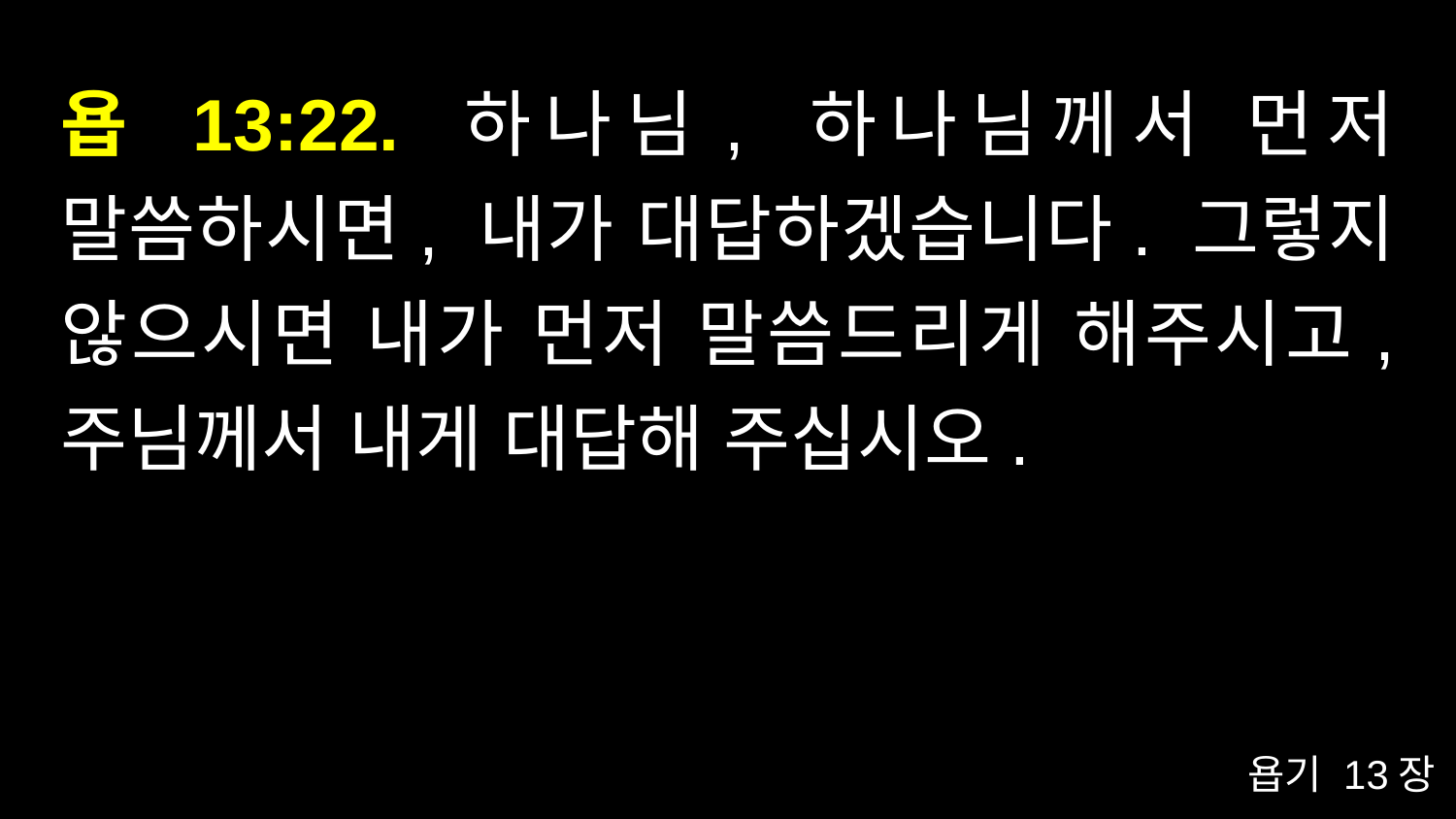

# 욥 13:22. 하나님, 하나님께서 먼저 말씀하시면, 내가 대답하겠습니다. 그렇지 않으시면 내가 먼저 말씀드리게 해주시고, 주님께서 내게 대답해 주십시오.
욥기 13장